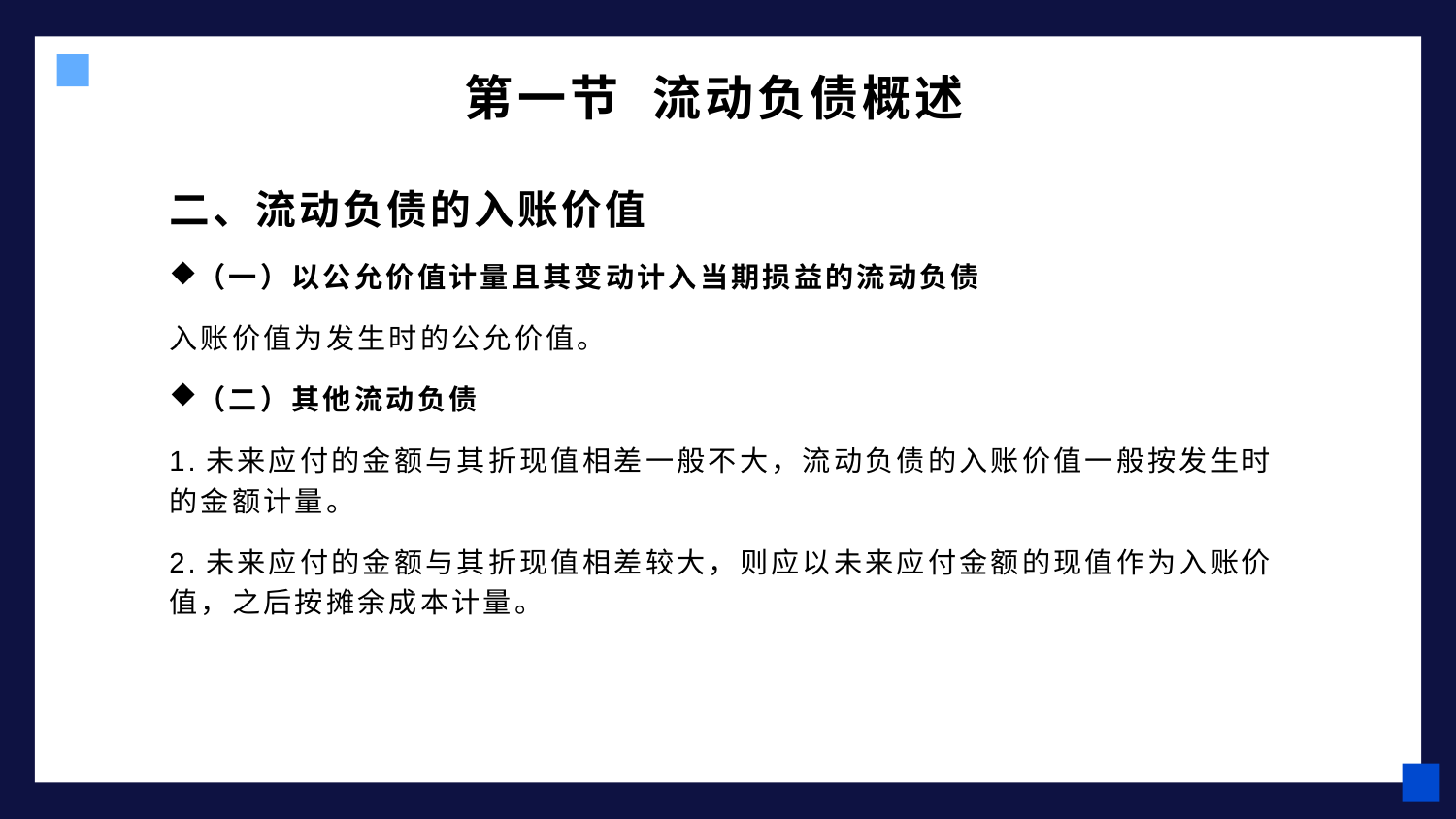

# 第一节  流动负债概述
二、流动负债的入账价值
（一）以公允价值计量且其变动计入当期损益的流动负债
入账价值为发生时的公允价值。
（二）其他流动负债
1.未来应付的金额与其折现值相差一般不大，流动负债的入账价值一般按发生时的金额计量。
2.未来应付的金额与其折现值相差较大，则应以未来应付金额的现值作为入账价值，之后按摊余成本计量。